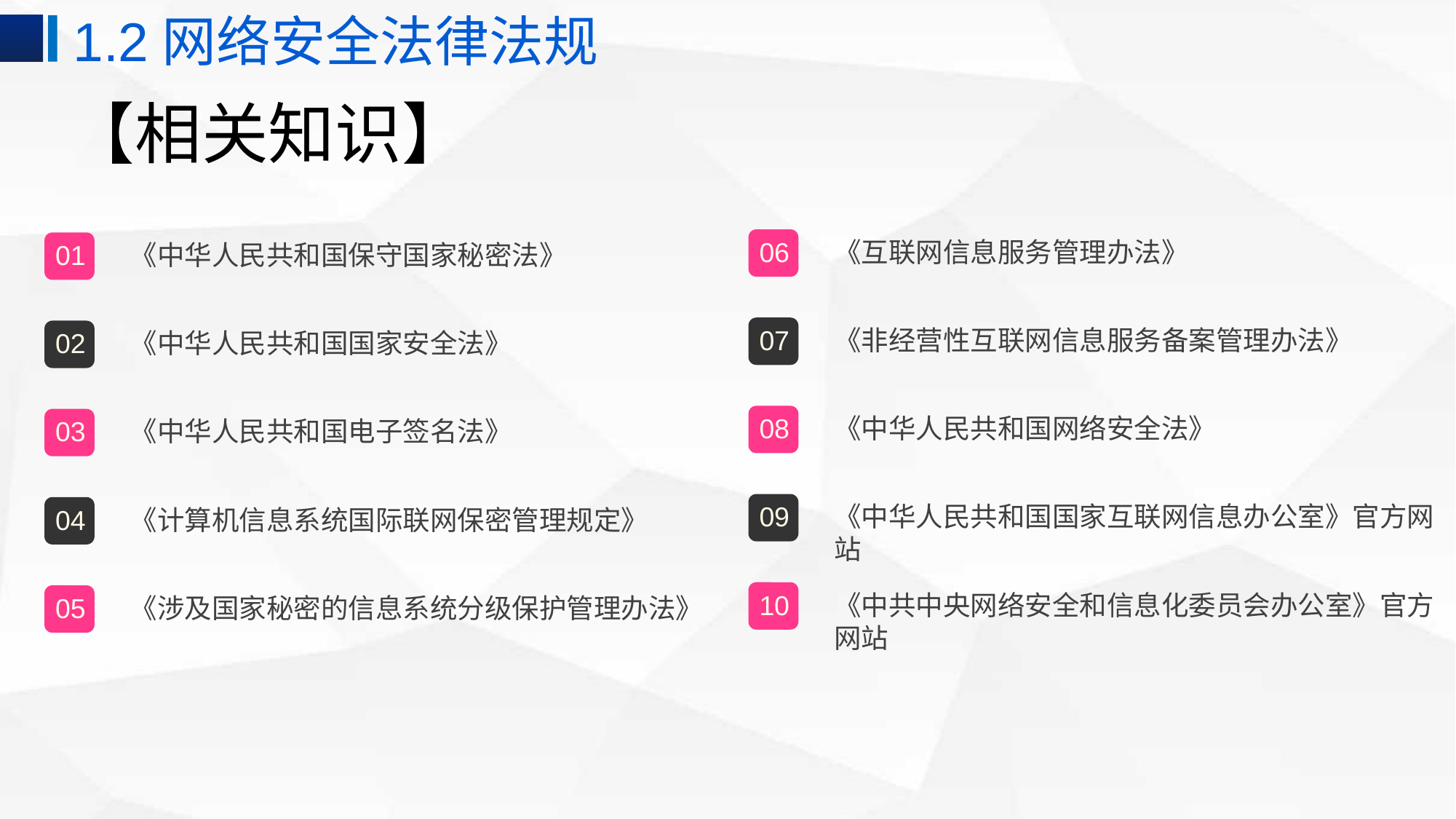

1.2网络安全法律法规

# 【相关知识】

06
《互联网信息服务管理办法》

01
《中华人民共和国保守国家秘密法》

07
《非经营性互联网信息服务备案管理办法》

02
《中华人民共和国国家安全法》

08
《中华人民共和国网络安全法》

03
《中华人民共和国电子签名法》

09
《中华人民共和国国家互联网信息办公室》官方网站

04
《计算机信息系统国际联网保密管理规定》

10
《中共中央网络安全和信息化委员会办公室》官方网站

05
《涉及国家秘密的信息系统分级保护管理办法》